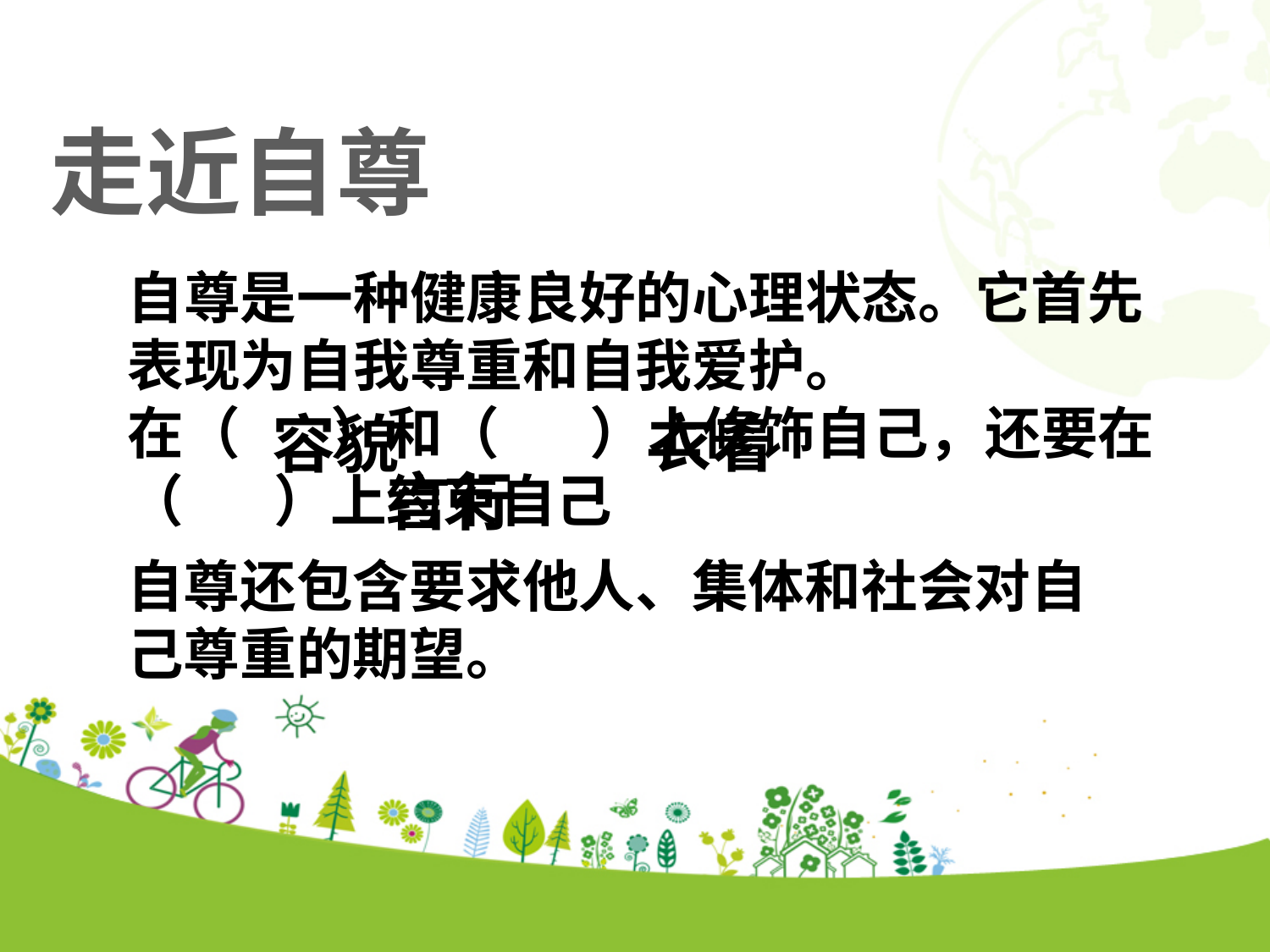

走近自尊
自尊是一种健康良好的心理状态。它首先表现为自我尊重和自我爱护。
在（       ）和（       ）上修饰自己，还要在（       ）上约束自己
点击添加文本
衣着
容貌
点击添加文本
言行
自尊还包含要求他人、集体和社会对自己尊重的期望。
点击添加文本
点击添加文本